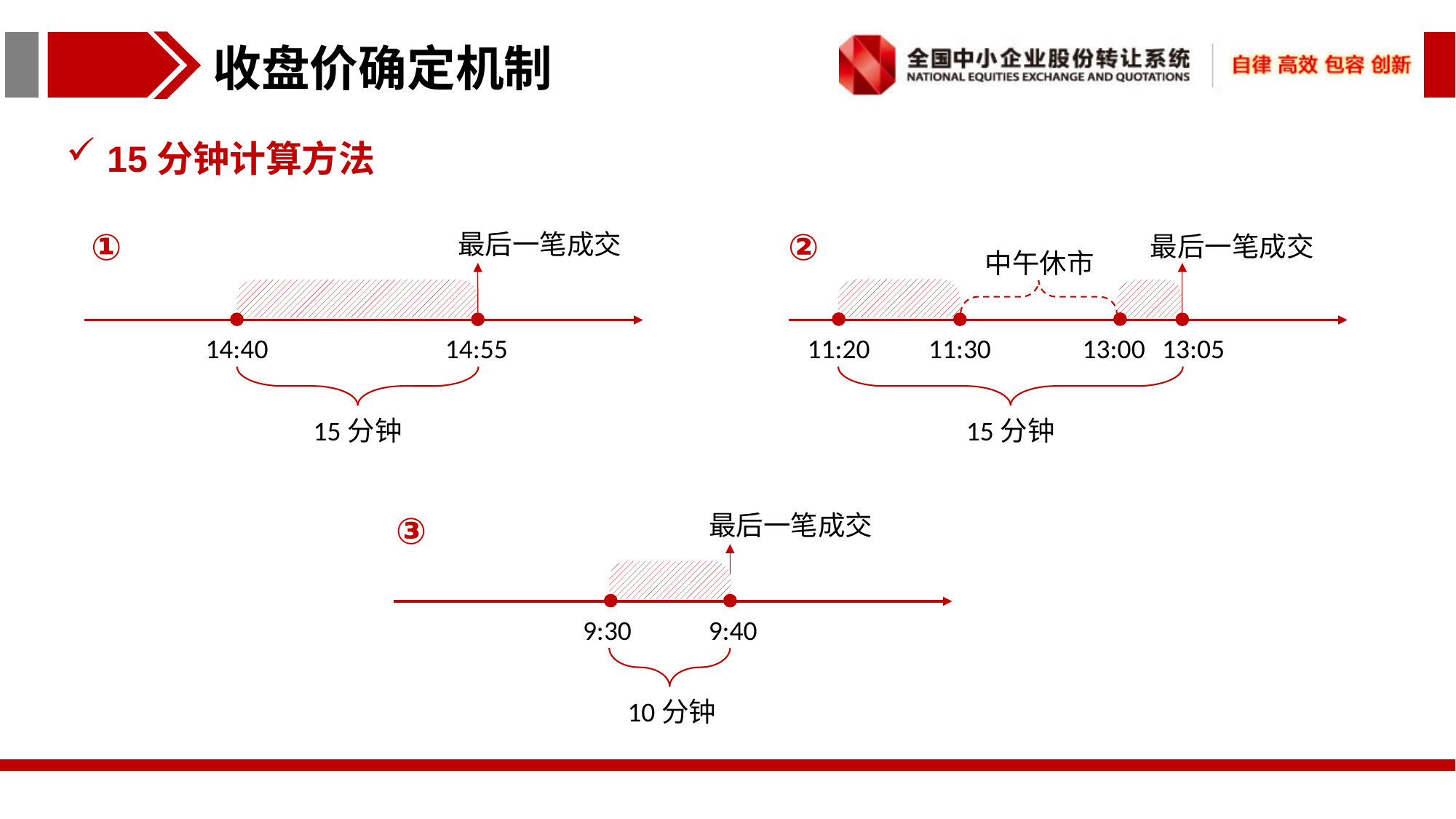

收盘价确定机制
15分钟计算方法

①
②

最后一笔成交
最后一笔成交
中午休市

11:20
13:00
14:40
14:55
11:30
13:05
15分钟
15分钟
③
最后一笔成交

9:30
9:40
10分钟
54